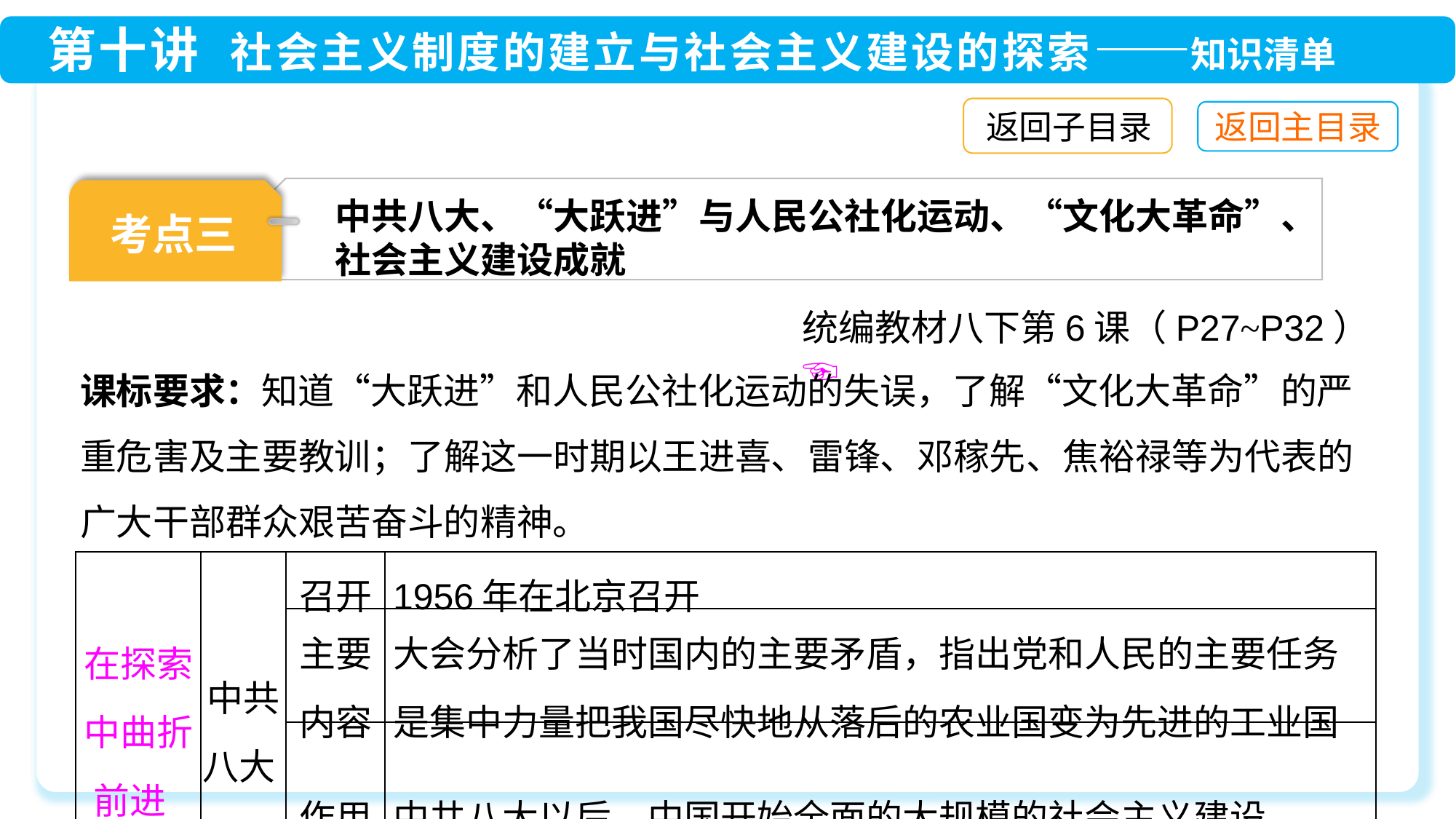

返回子目录

中共八大、“大跃进”与人民公社化运动、“文化大革命”、社会主义建设成就

考点三

统编教材八下第6课（P27~P32）☜
课标要求：知道“大跃进”和人民公社化运动的失误，了解“文化大革命”的严重危害及主要教训；了解这一时期以王进喜、雷锋、邓稼先、焦裕禄等为代表的广大干部群众艰苦奋斗的精神。
| 在探索中曲折前进 | 中共 八大 | 召开 | 1956年在北京召开 |
| --- | --- | --- | --- |
|  |  | 主要 内容 | 大会分析了当时国内的主要矛盾，指出党和人民的主要任务是集中力量把我国尽快地从落后的农业国变为先进的工业国 |
|  |  | 作用 | 中共八大以后，中国开始全面的大规模的社会主义建设 |